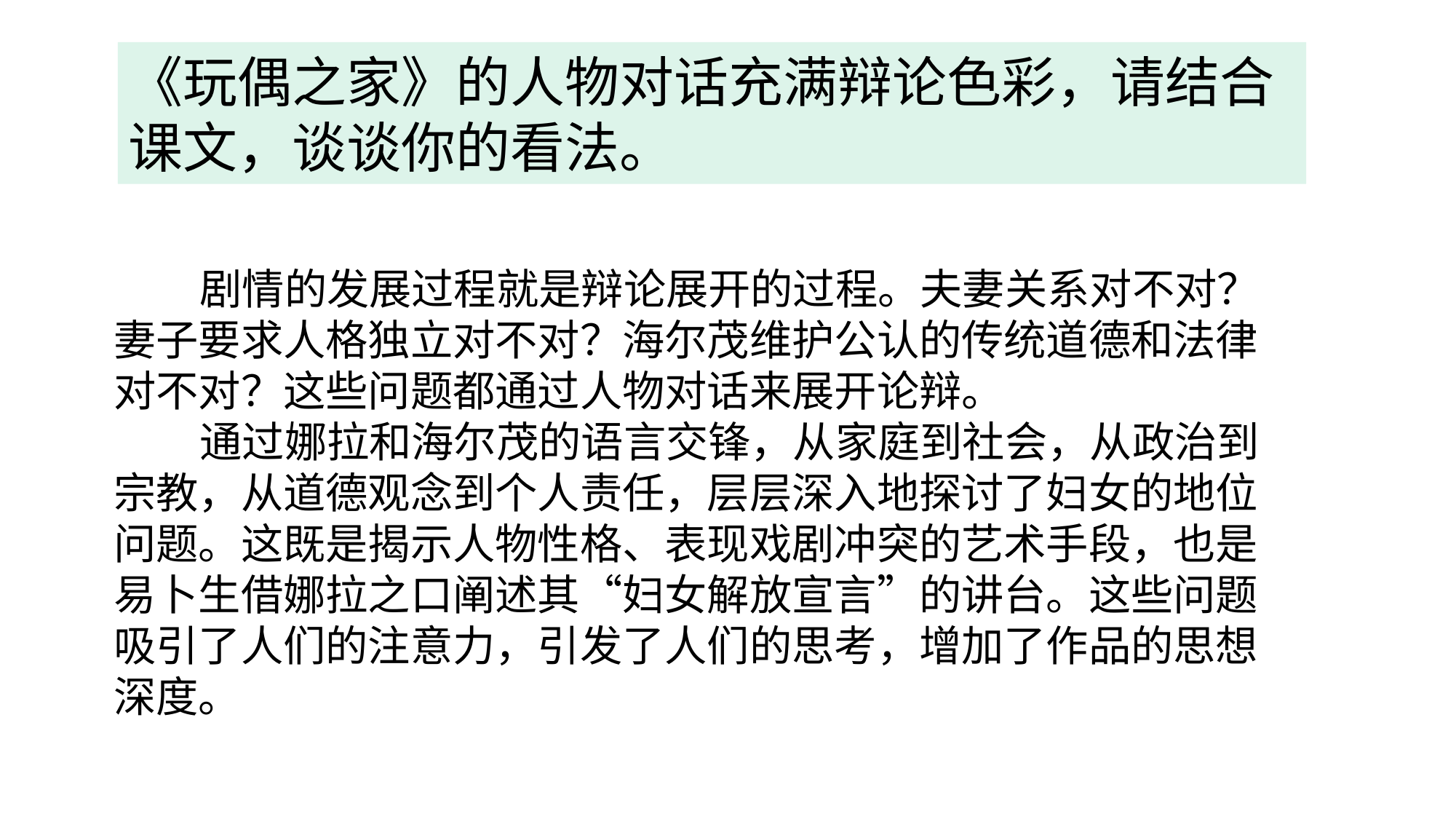

《玩偶之家》的人物对话充满辩论色彩，请结合课文，谈谈你的看法。
        剧情的发展过程就是辩论展开的过程。夫妻关系对不对？妻子要求人格独立对不对？海尔茂维护公认的传统道德和法律对不对？这些问题都通过人物对话来展开论辩。
        通过娜拉和海尔茂的语言交锋，从家庭到社会，从政治到宗教，从道德观念到个人责任，层层深入地探讨了妇女的地位问题。这既是揭示人物性格、表现戏剧冲突的艺术手段，也是易卜生借娜拉之口阐述其“妇女解放宣言”的讲台。这些问题吸引了人们的注意力，引发了人们的思考，增加了作品的思想深度。